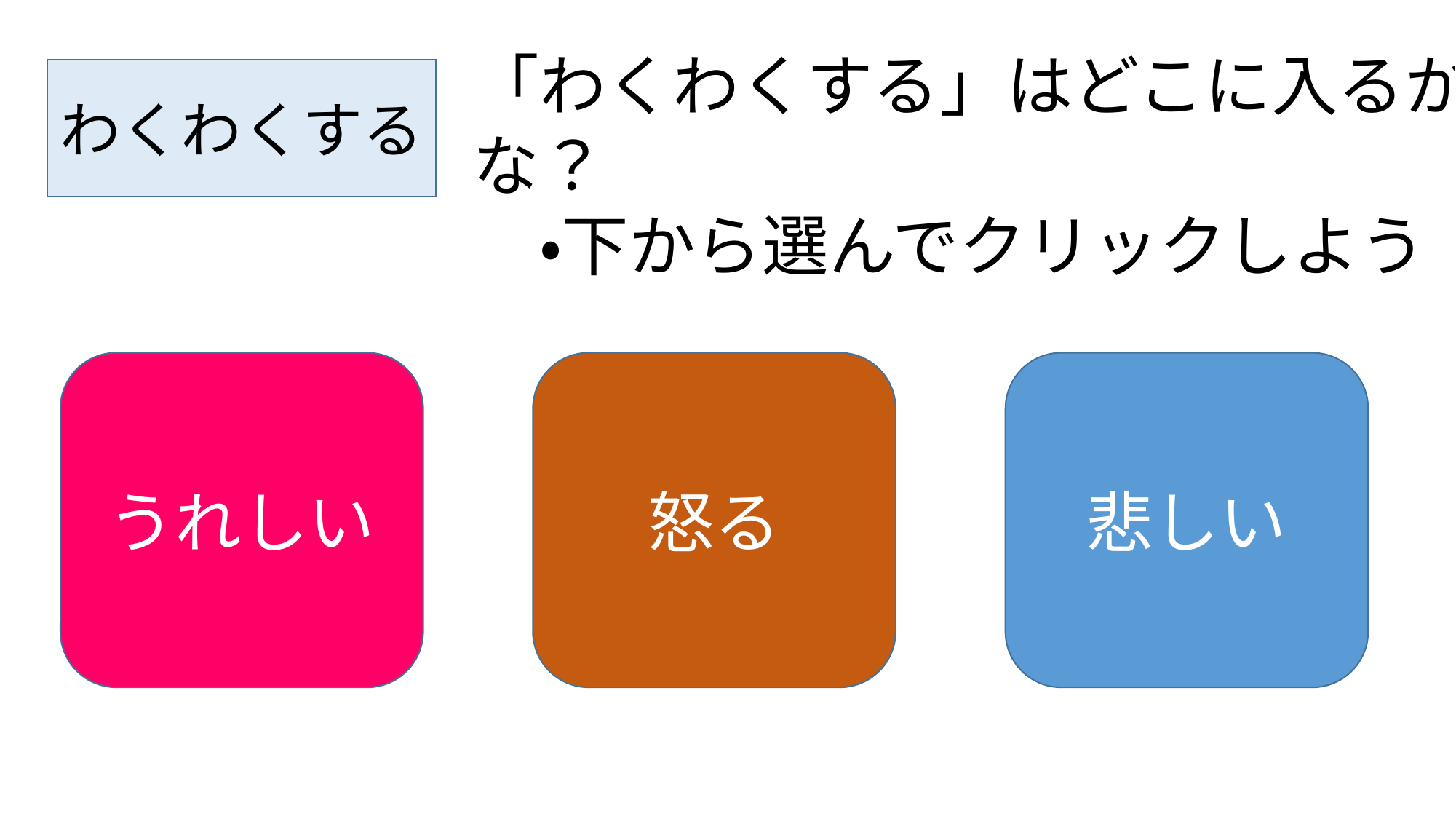

「わくわくする」はどこに入るかな？
　・下から選んでクリックしよう
わくわくする
悲しい
怒る
うれしい